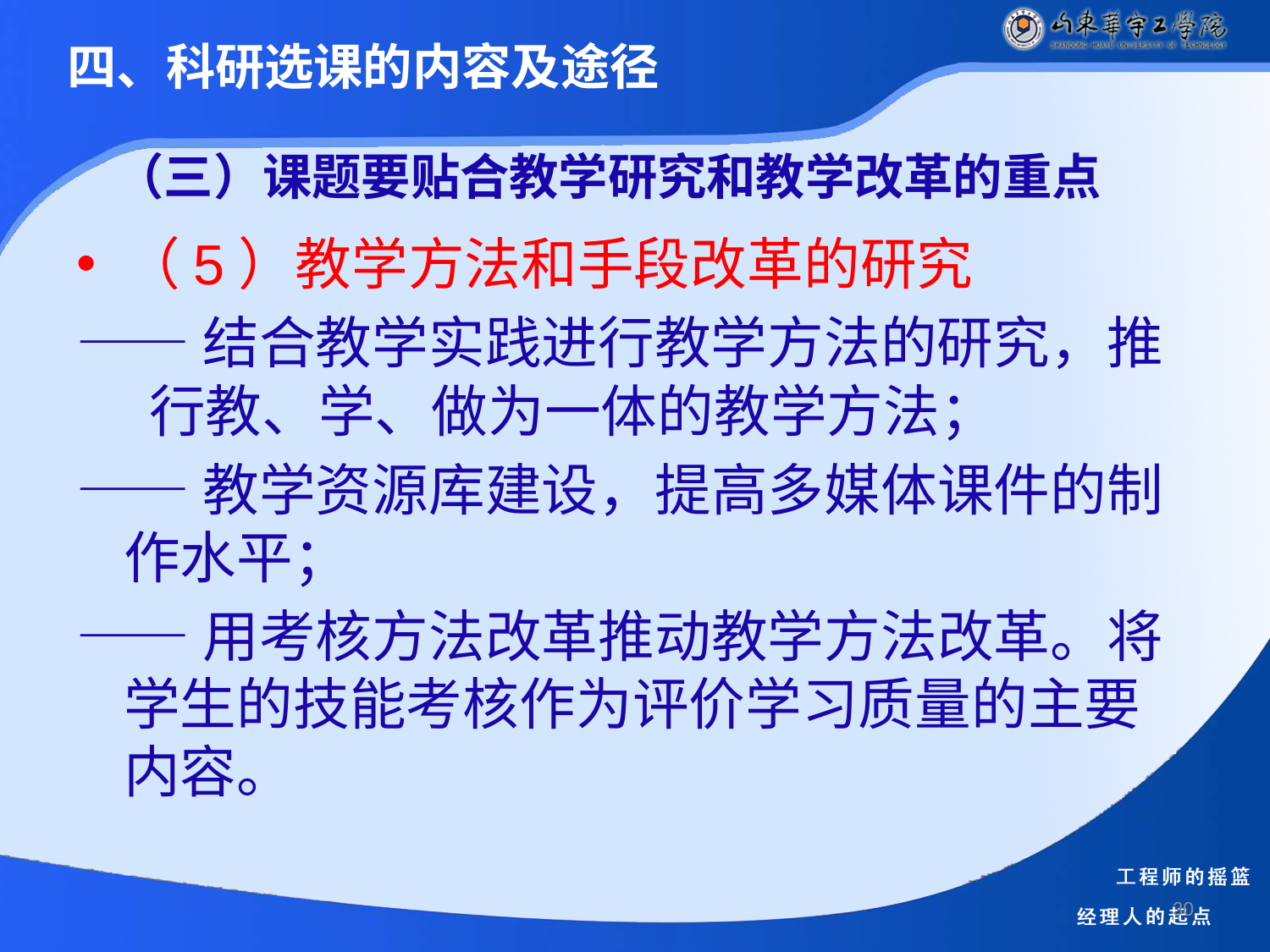

四、科研选课的内容及途径
# （三）课题要贴合教学研究和教学改革的重点
（5）教学方法和手段改革的研究
——结合教学实践进行教学方法的研究，推     行教、学、做为一体的教学方法；
——教学资源库建设，提高多媒体课件的制 作水平；
——用考核方法改革推动教学方法改革。将 学生的技能考核作为评价学习质量的主要内容。

30